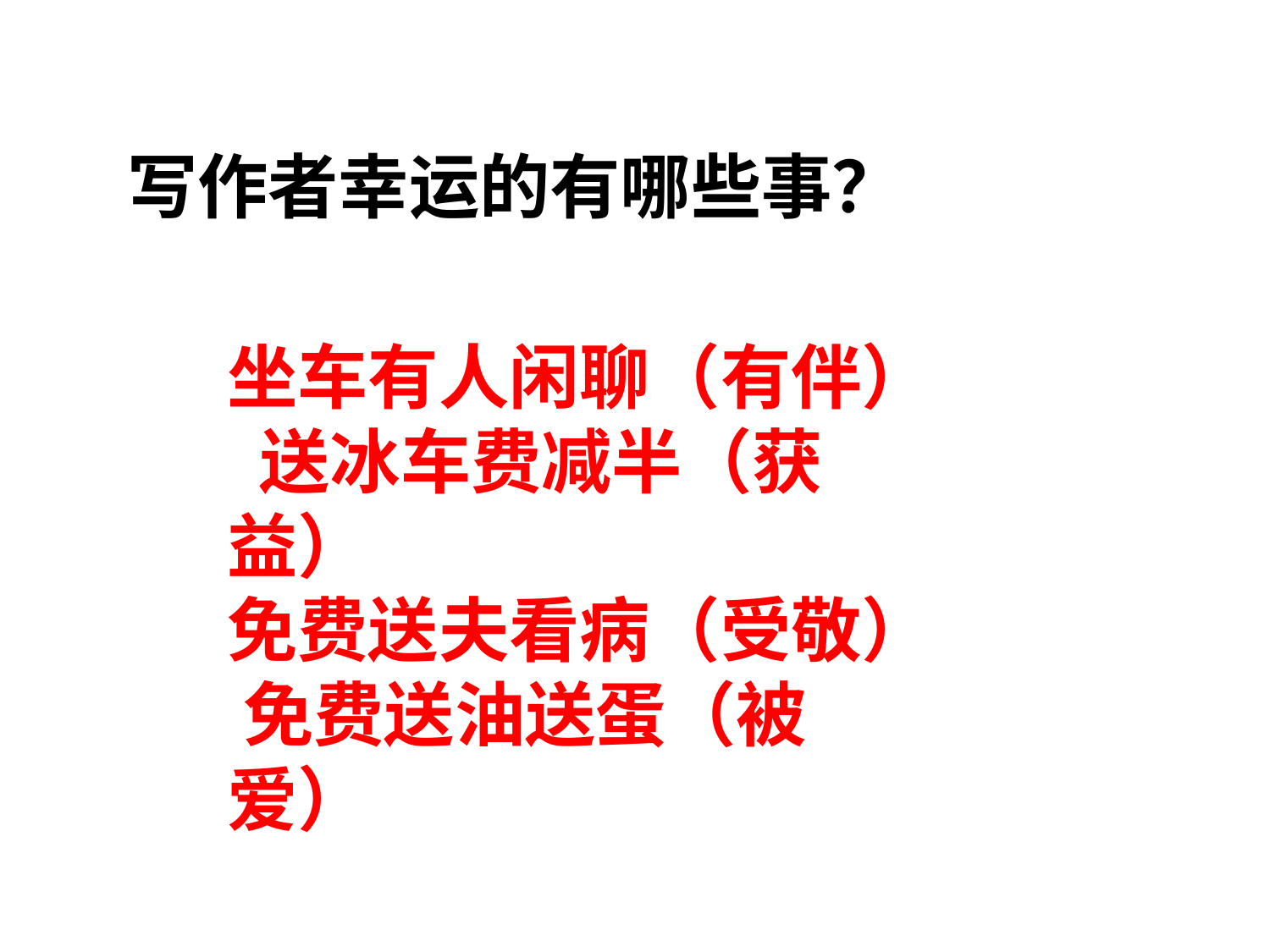

写作者幸运的有哪些事？
坐车有人闲聊（有伴）   送冰车费减半（获益）
免费送夫看病（受敬）  免费送油送蛋（被爱）